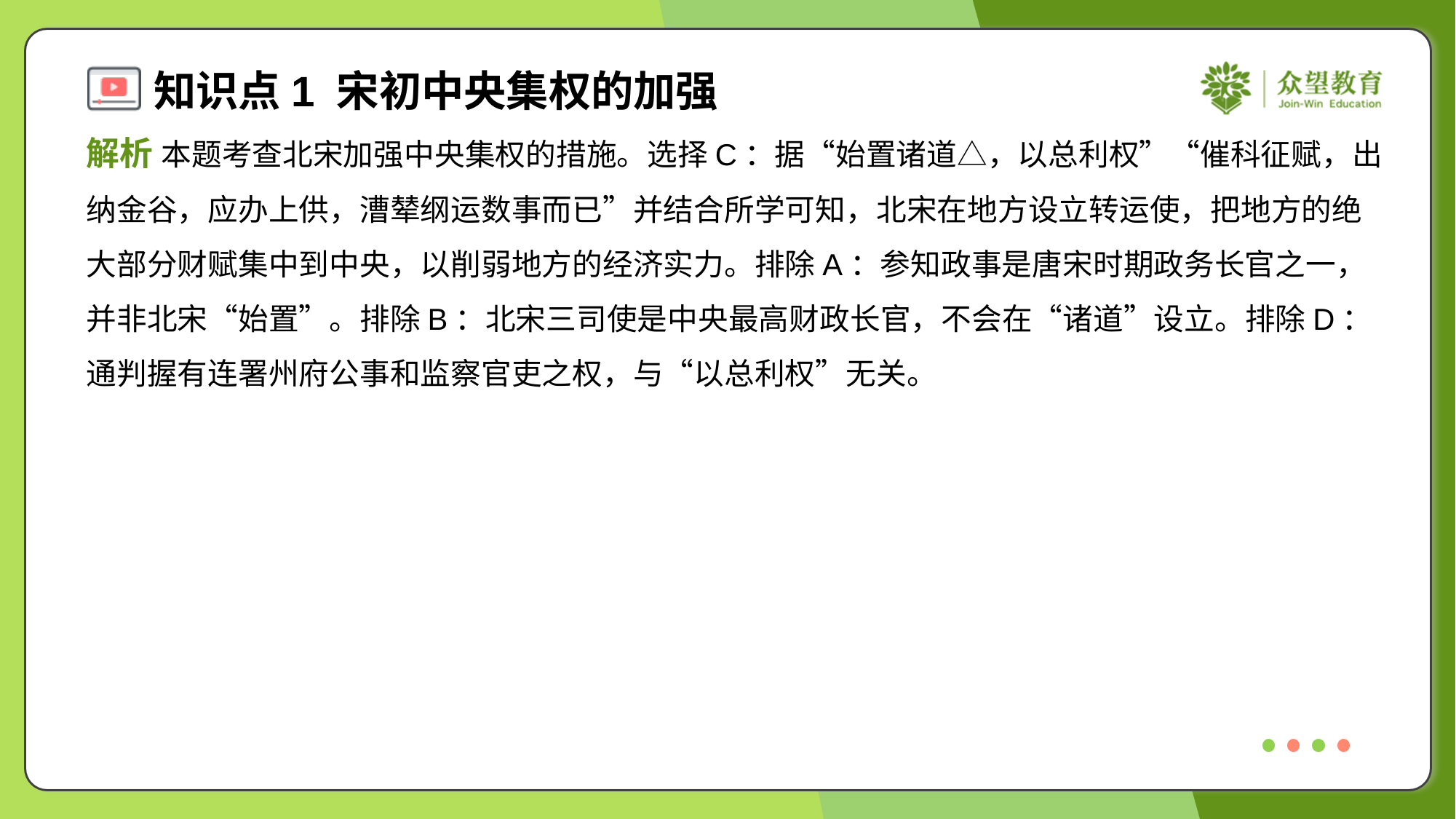

解析 本题考查北宋加强中央集权的措施。选择C：据“始置诸道△，以总利权”“催科征赋，出
纳金谷，应办上供，漕辇纲运数事而已”并结合所学可知，北宋在地方设立转运使，把地方的绝
大部分财赋集中到中央，以削弱地方的经济实力。排除A：参知政事是唐宋时期政务长官之一，
并非北宋“始置”。排除B：北宋三司使是中央最高财政长官，不会在“诸道”设立。排除D：
通判握有连署州府公事和监察官吏之权，与“以总利权”无关。